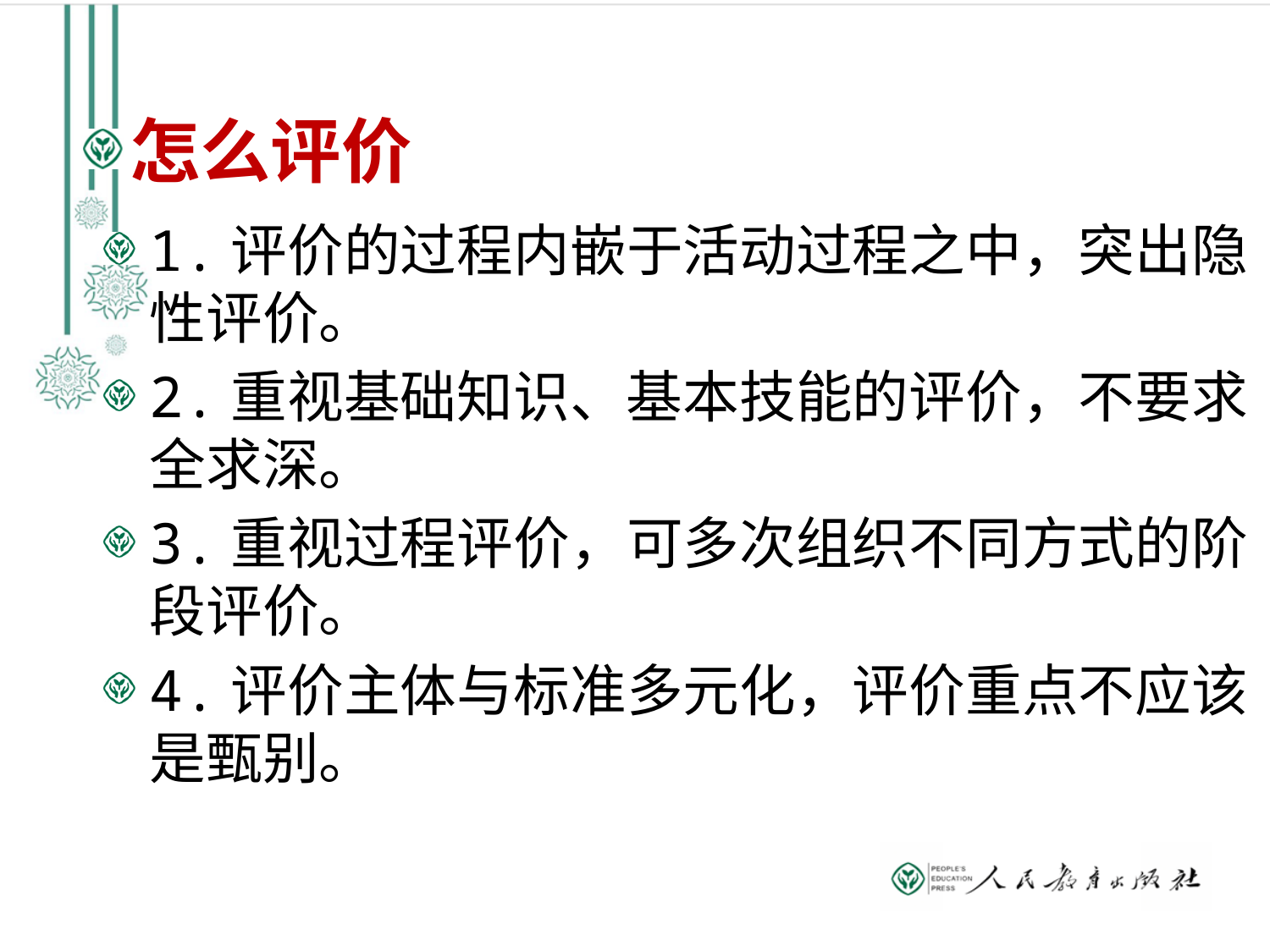

怎么评价
1.评价的过程内嵌于活动过程之中，突出隐性评价。
2.重视基础知识、基本技能的评价，不要求全求深。
3.重视过程评价，可多次组织不同方式的阶段评价。
4.评价主体与标准多元化，评价重点不应该是甄别。